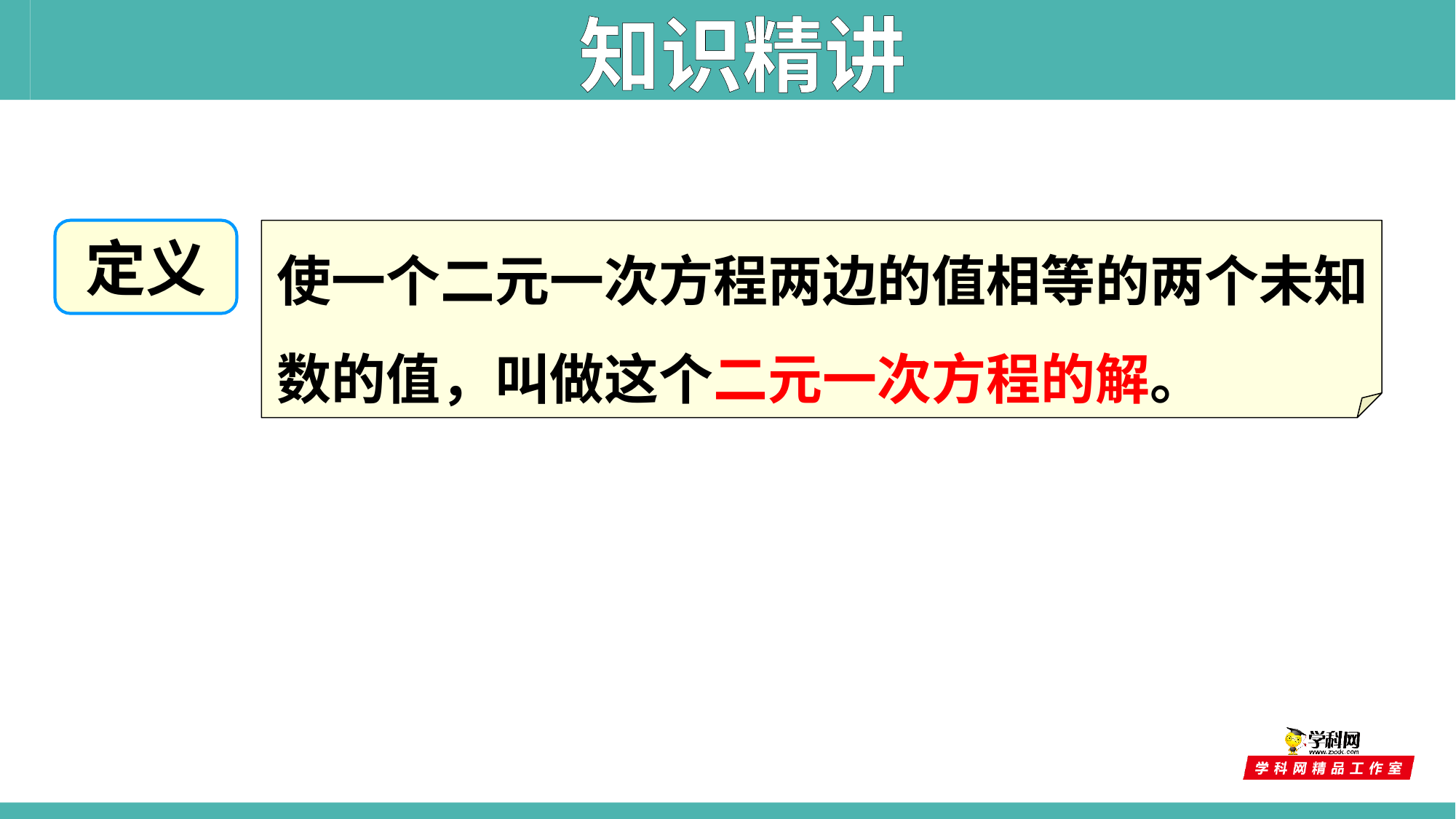

知识精讲
使一个二元一次方程两边的值相等的两个未知数的值，叫做这个二元一次方程的解。
定义